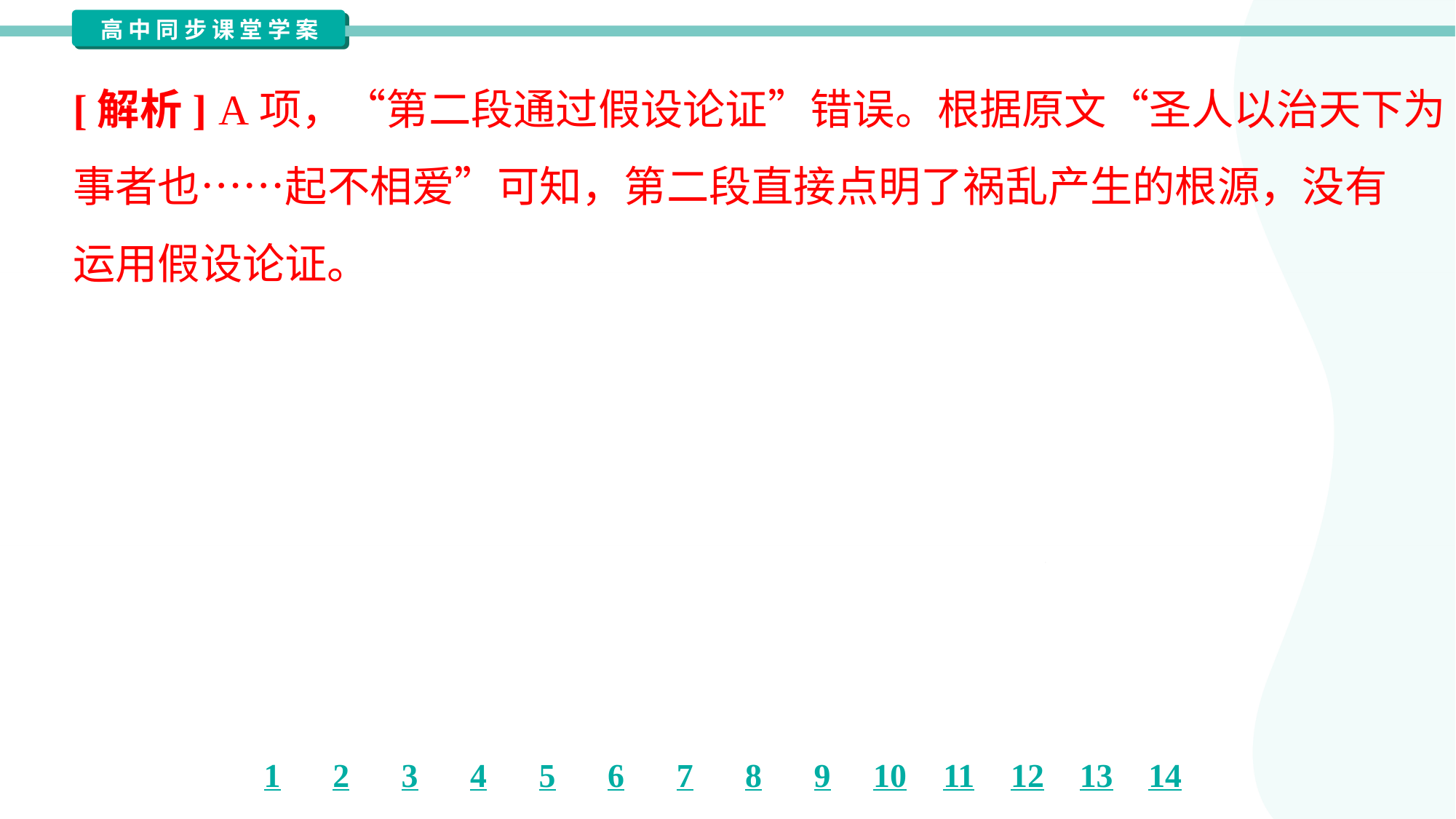

[解析] A项，“第二段通过假设论证”错误。根据原文“圣人以治天下为
事者也……起不相爱”可知，第二段直接点明了祸乱产生的根源，没有
运用假设论证。